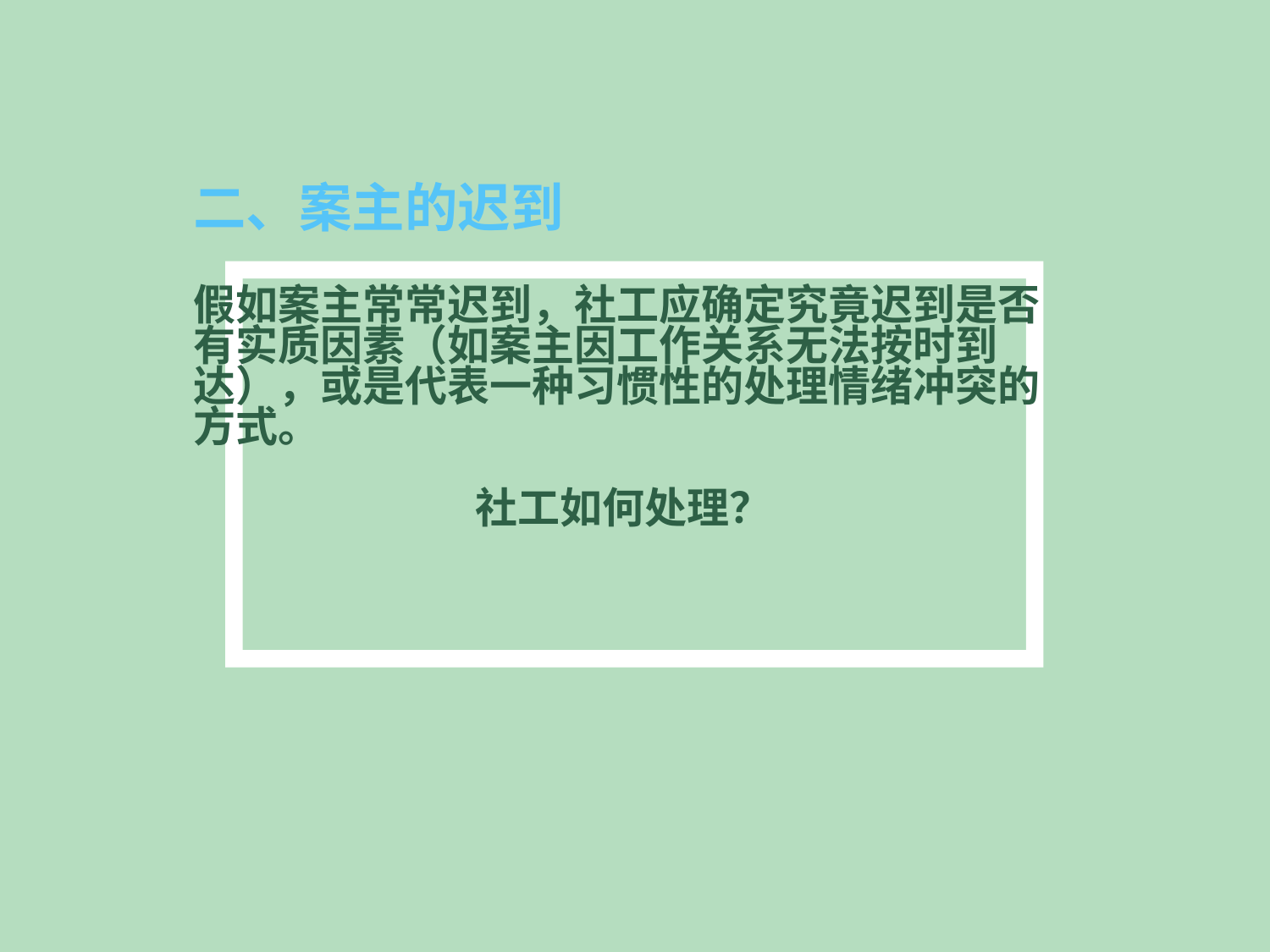

二、案主的迟到

假如案主常常迟到，社工应确定究竟迟到是否有实质因素（如案主因工作关系无法按时到达），或是代表一种习惯性的处理情绪冲突的方式。

社工如何处理？